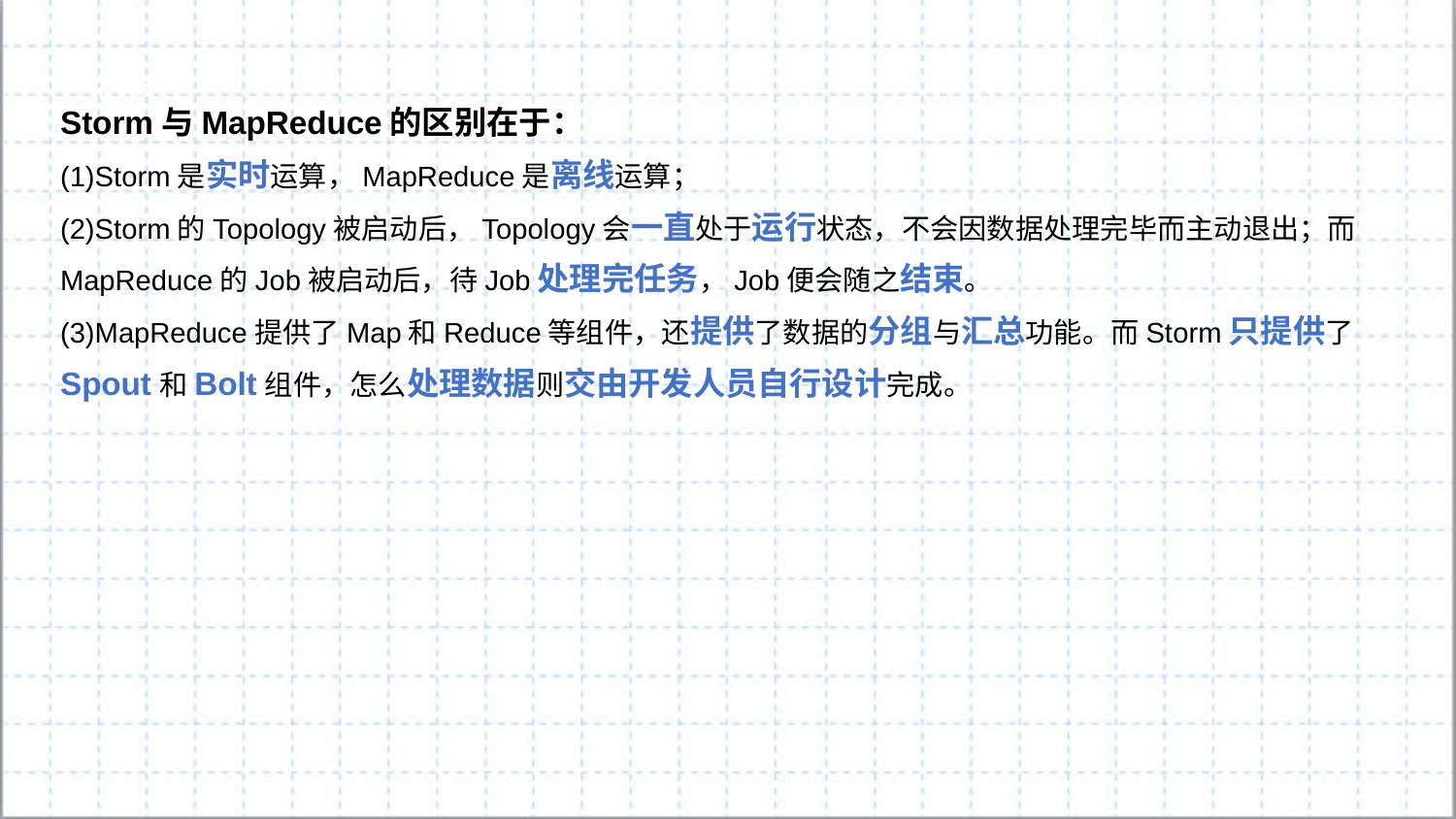

Storm与MapReduce的区别在于：
(1)Storm是实时运算，MapReduce是离线运算；
(2)Storm的Topology被启动后，Topology会一直处于运行状态，不会因数据处理完毕而主动退出；而MapReduce的Job被启动后，待Job处理完任务，Job便会随之结束。
(3)MapReduce提供了Map和Reduce等组件，还提供了数据的分组与汇总功能。而Storm只提供了Spout和Bolt组件，怎么处理数据则交由开发人员自行设计完成。